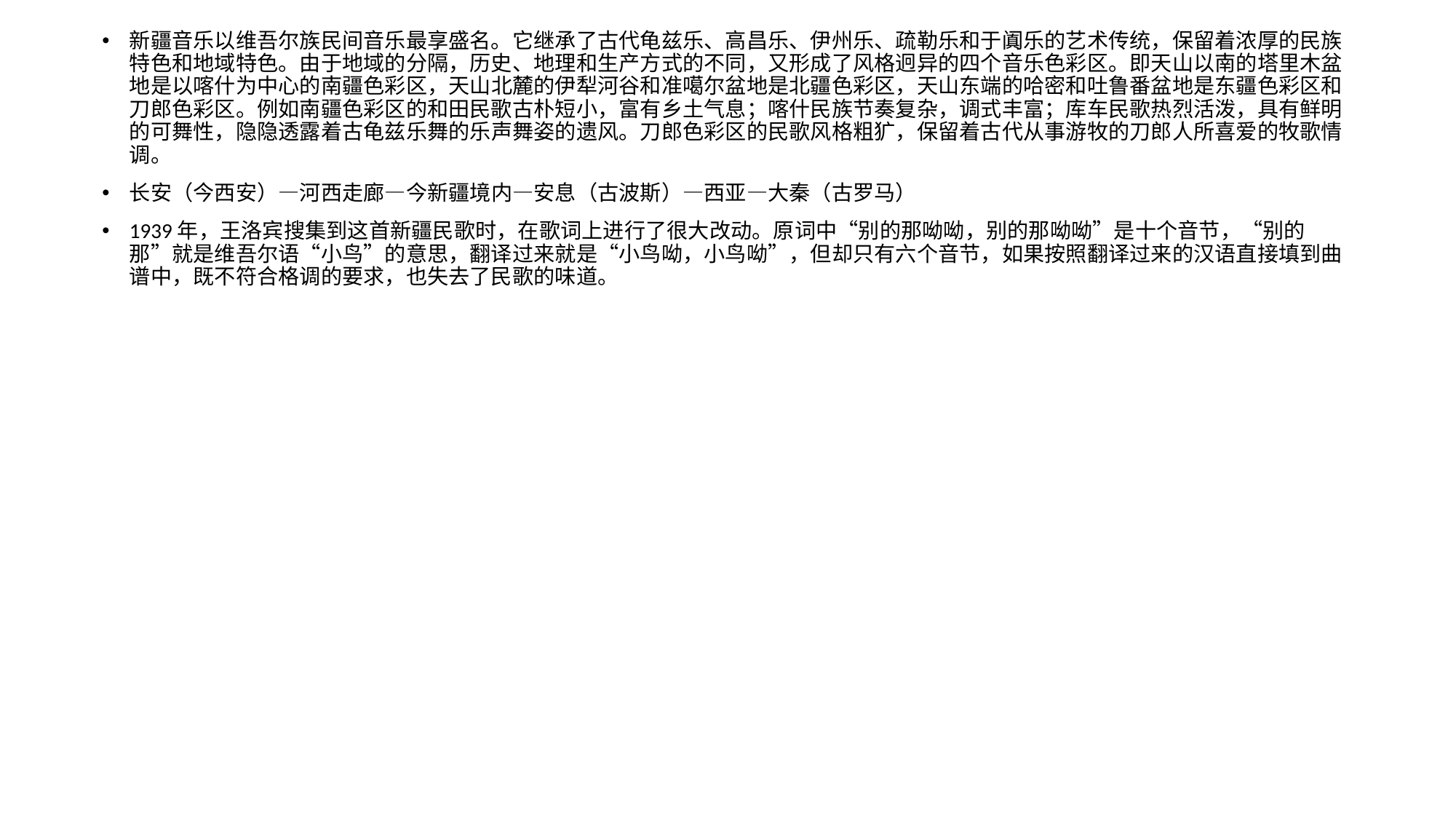

新疆音乐以维吾尔族民间音乐最享盛名。它继承了古代龟兹乐、高昌乐、伊州乐、疏勒乐和于阗乐的艺术传统，保留着浓厚的民族特色和地域特色。由于地域的分隔，历史、地理和生产方式的不同，又形成了风格迥异的四个音乐色彩区。即天山以南的塔里木盆地是以喀什为中心的南疆色彩区，天山北麓的伊犁河谷和准噶尔盆地是北疆色彩区，天山东端的哈密和吐鲁番盆地是东疆色彩区和刀郎色彩区。例如南疆色彩区的和田民歌古朴短小，富有乡土气息；喀什民族节奏复杂，调式丰富；库车民歌热烈活泼，具有鲜明的可舞性，隐隐透露着古龟兹乐舞的乐声舞姿的遗风。刀郎色彩区的民歌风格粗犷，保留着古代从事游牧的刀郎人所喜爱的牧歌情调。
长安（今西安）—河西走廊—今新疆境内—安息（古波斯）—西亚—大秦（古罗马）
1939年，王洛宾搜集到这首新疆民歌时，在歌词上进行了很大改动。原词中“别的那呦呦，别的那呦呦”是十个音节，“别的那”就是维吾尔语“小鸟”的意思，翻译过来就是“小鸟呦，小鸟呦”，但却只有六个音节，如果按照翻译过来的汉语直接填到曲谱中，既不符合格调的要求，也失去了民歌的味道。